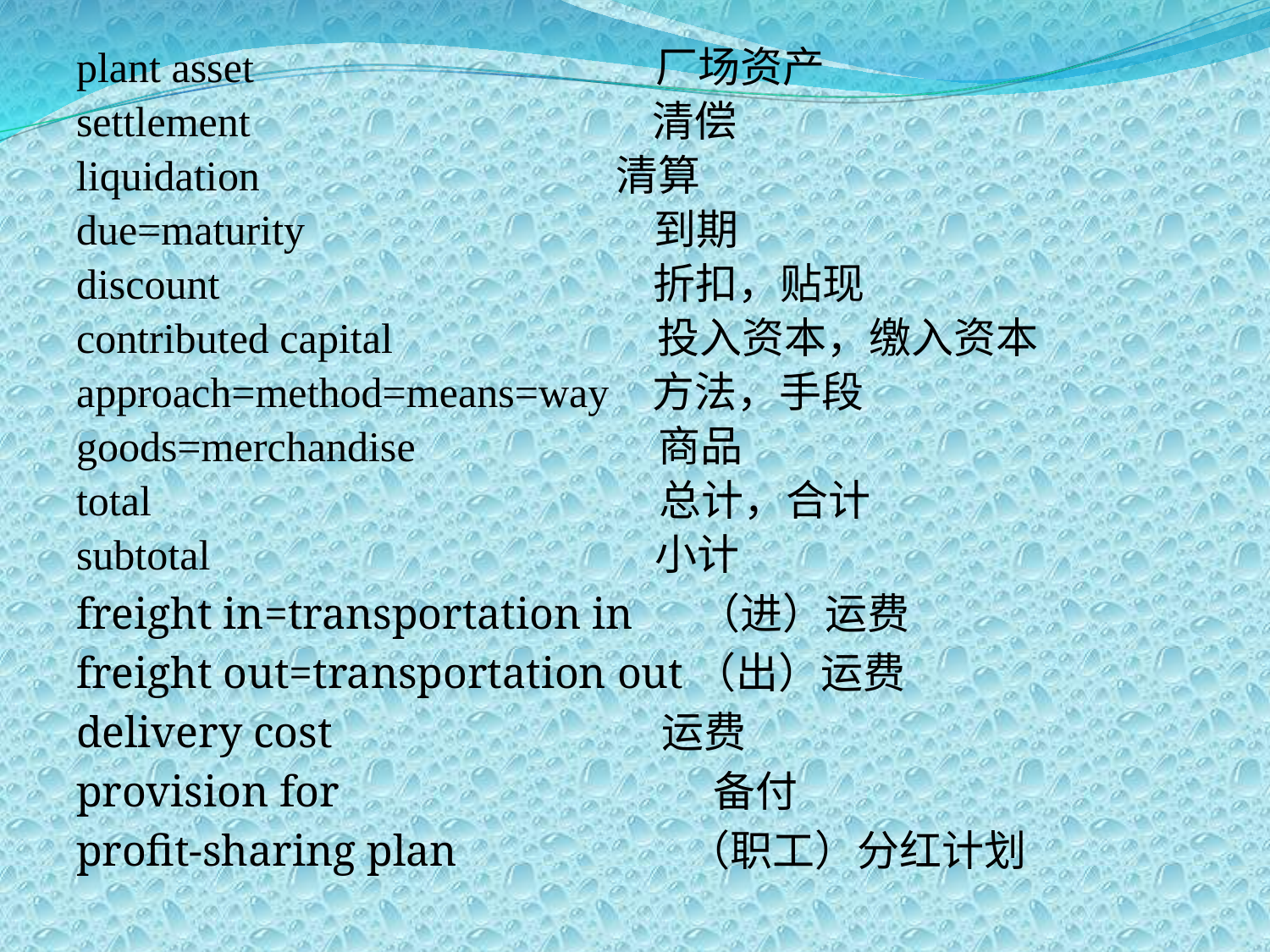

plant asset                                     厂场资产
settlement                                     清偿
liquidation　                                清算
due=maturity                                到期
discount                                        折扣，贴现
contributed capital                        投入资本，缴入资本
approach=method=means=way   方法，手段
goods=merchandise                      商品
total                                               总计，合计
subtotal                                         小计
freight in=transportation in     （进）运费
freight out=transportation out（出）运费
delivery cost　                             运费
provision for                                 备付
profit-sharing plan                    （职工）分红计划